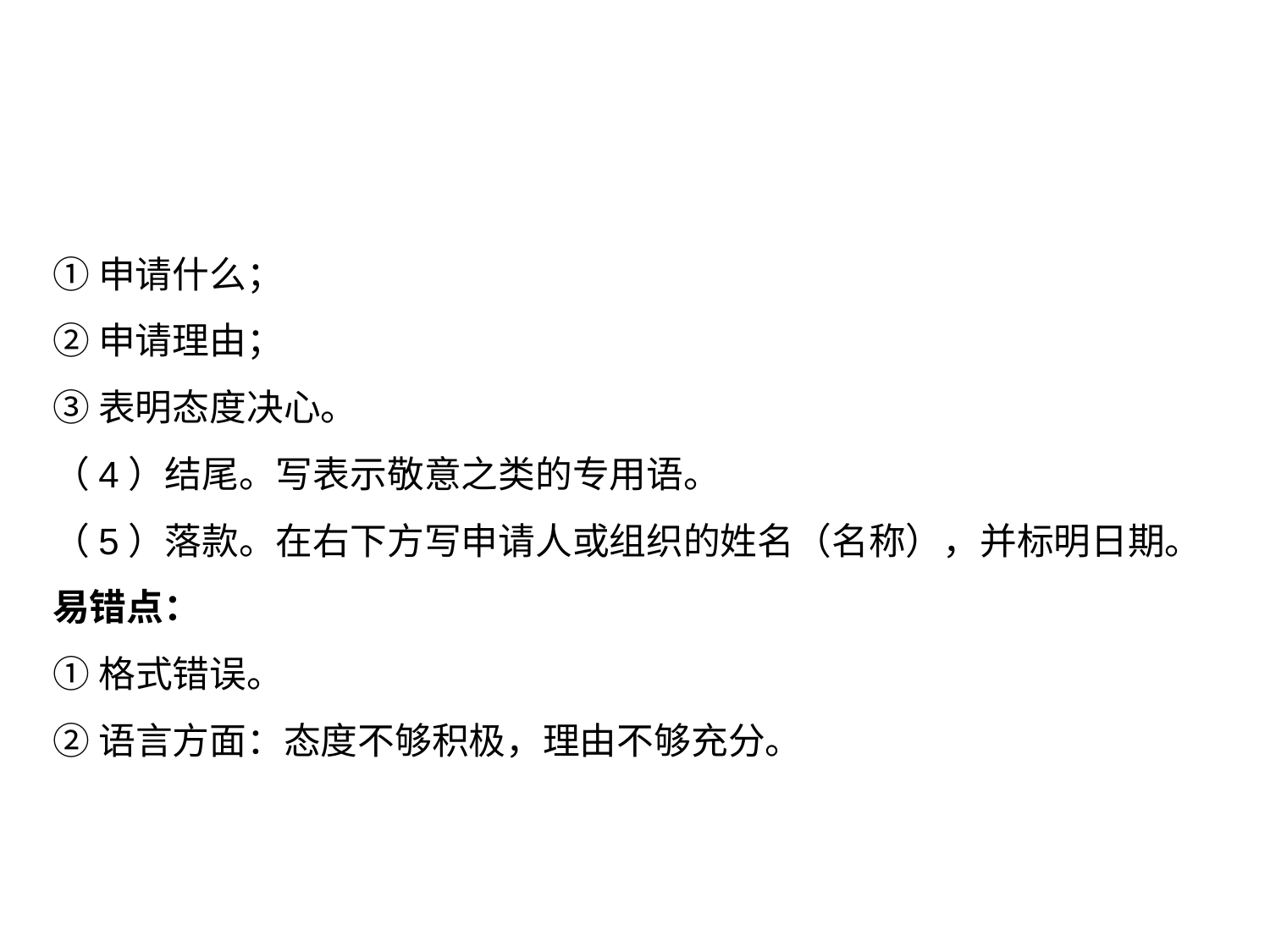

①申请什么；
②申请理由；
③表明态度决心。
（4）结尾。写表示敬意之类的专用语。
（5）落款。在右下方写申请人或组织的姓名（名称），并标明日期。
易错点：
①格式错误。
②语言方面：态度不够积极，理由不够充分。